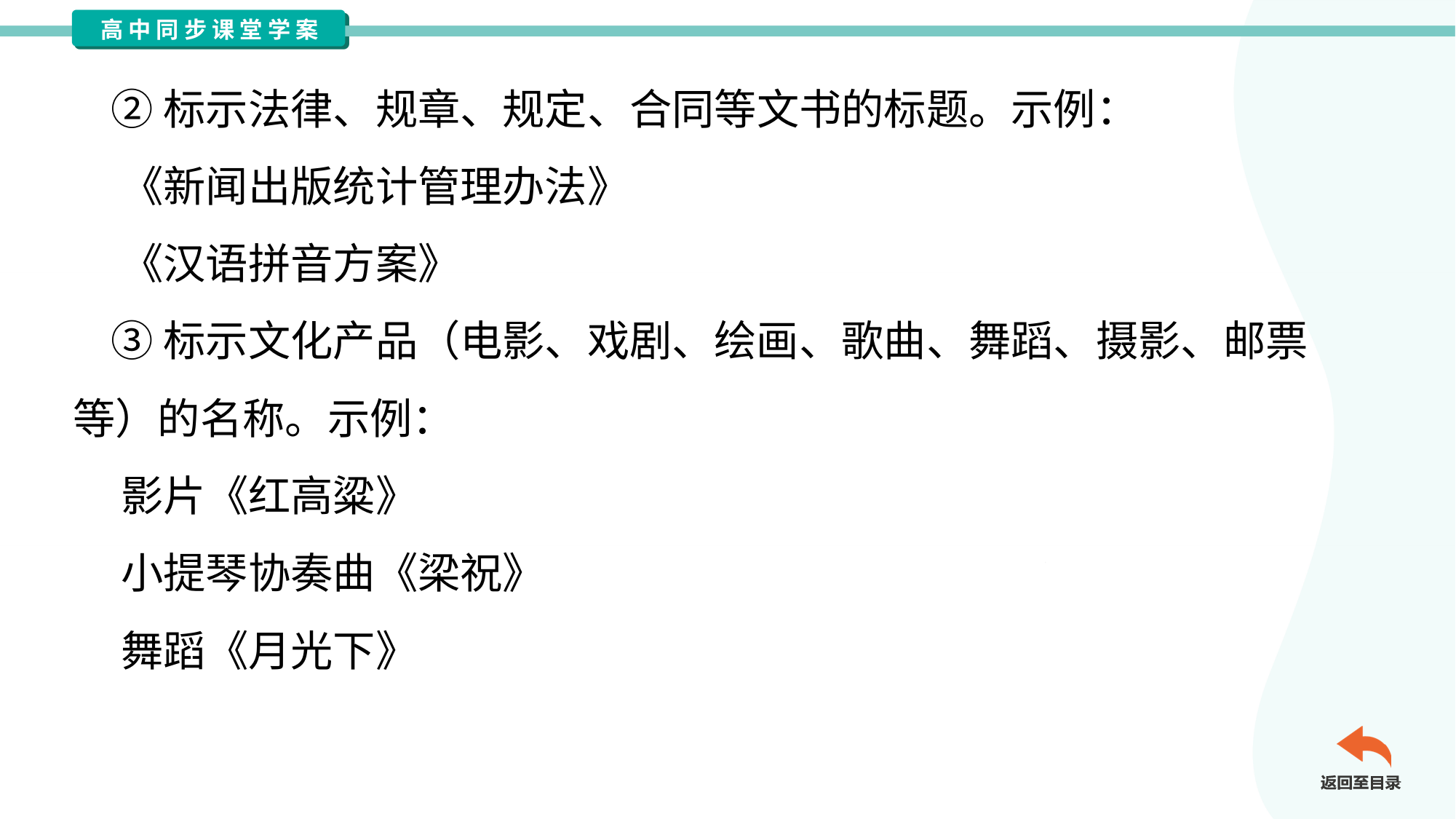

②标示法律、规章、规定、合同等文书的标题。示例：
    《新闻出版统计管理办法》
    《汉语拼音方案》
    ③标示文化产品（电影、戏剧、绘画、歌曲、舞蹈、摄影、邮票
等）的名称。示例：
    影片《红高粱》
    小提琴协奏曲《梁祝》
    舞蹈《月光下》